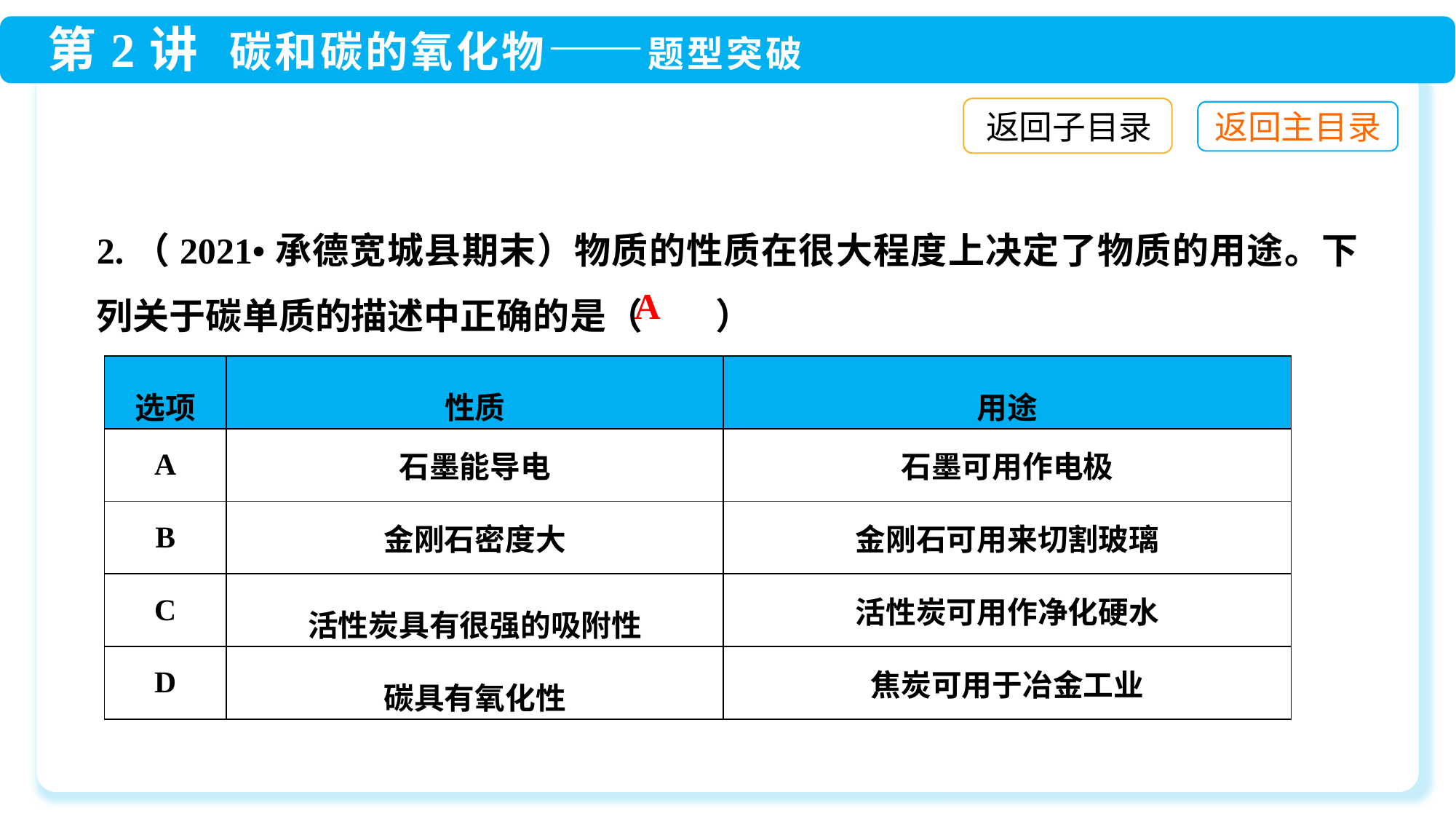

返回子目录
2.（2021•承德宽城县期末）物质的性质在很大程度上决定了物质的用途。下列关于碳单质的描述中正确的是（　　）
A
| 选项 | 性质 | 用途 |
| --- | --- | --- |
| A | 石墨能导电 | 石墨可用作电极 |
| B | 金刚石密度大 | 金刚石可用来切割玻璃 |
| C | 活性炭具有很强的吸附性 | 活性炭可用作净化硬水 |
| D | 碳具有氧化性 | 焦炭可用于冶金工业 |